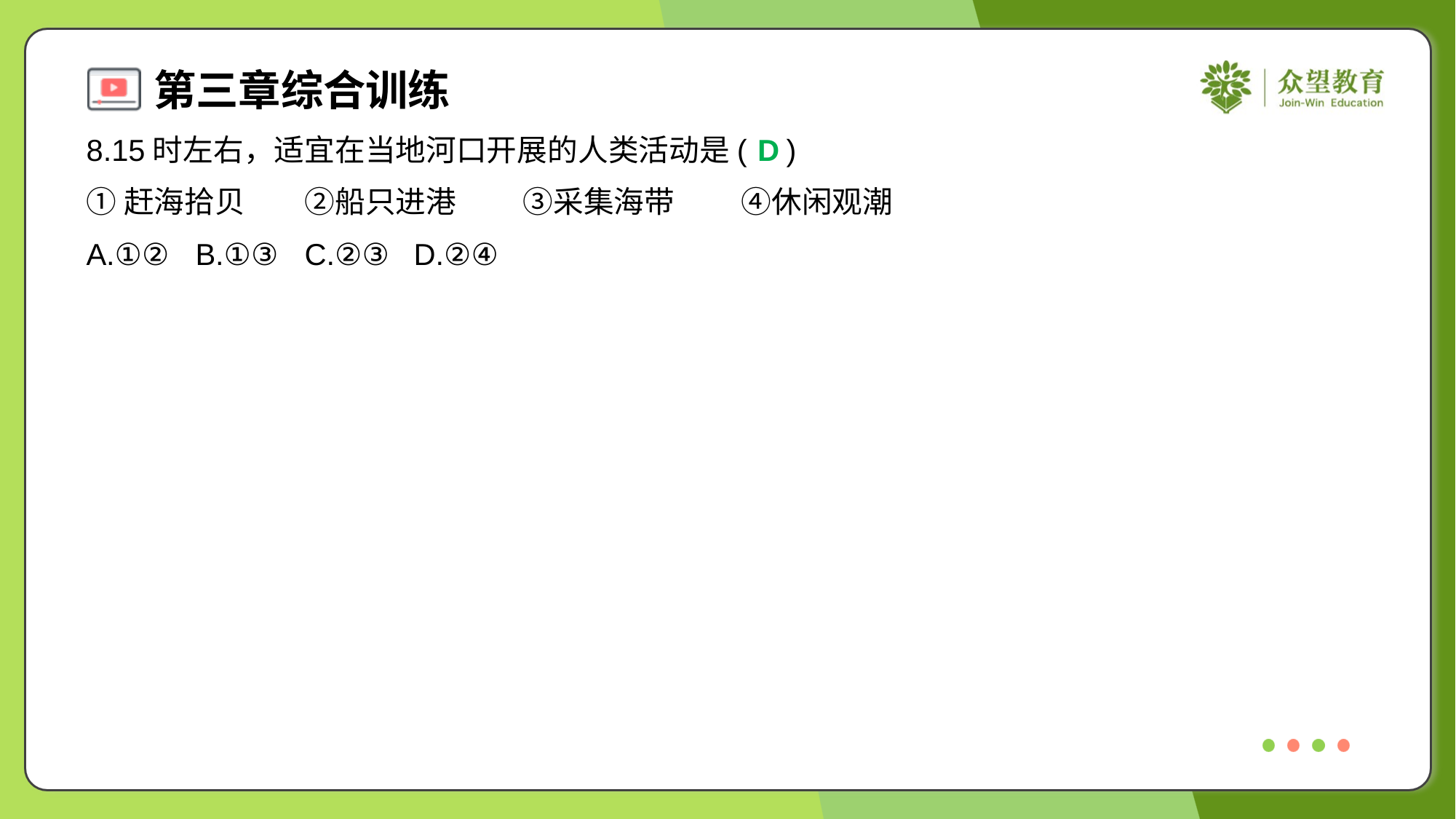

8.15时左右，适宜在当地河口开展的人类活动是(     )
D
①赶海拾贝	②船只进港	③采集海带	④休闲观潮
A.①②	B.①③	C.②③	D.②④